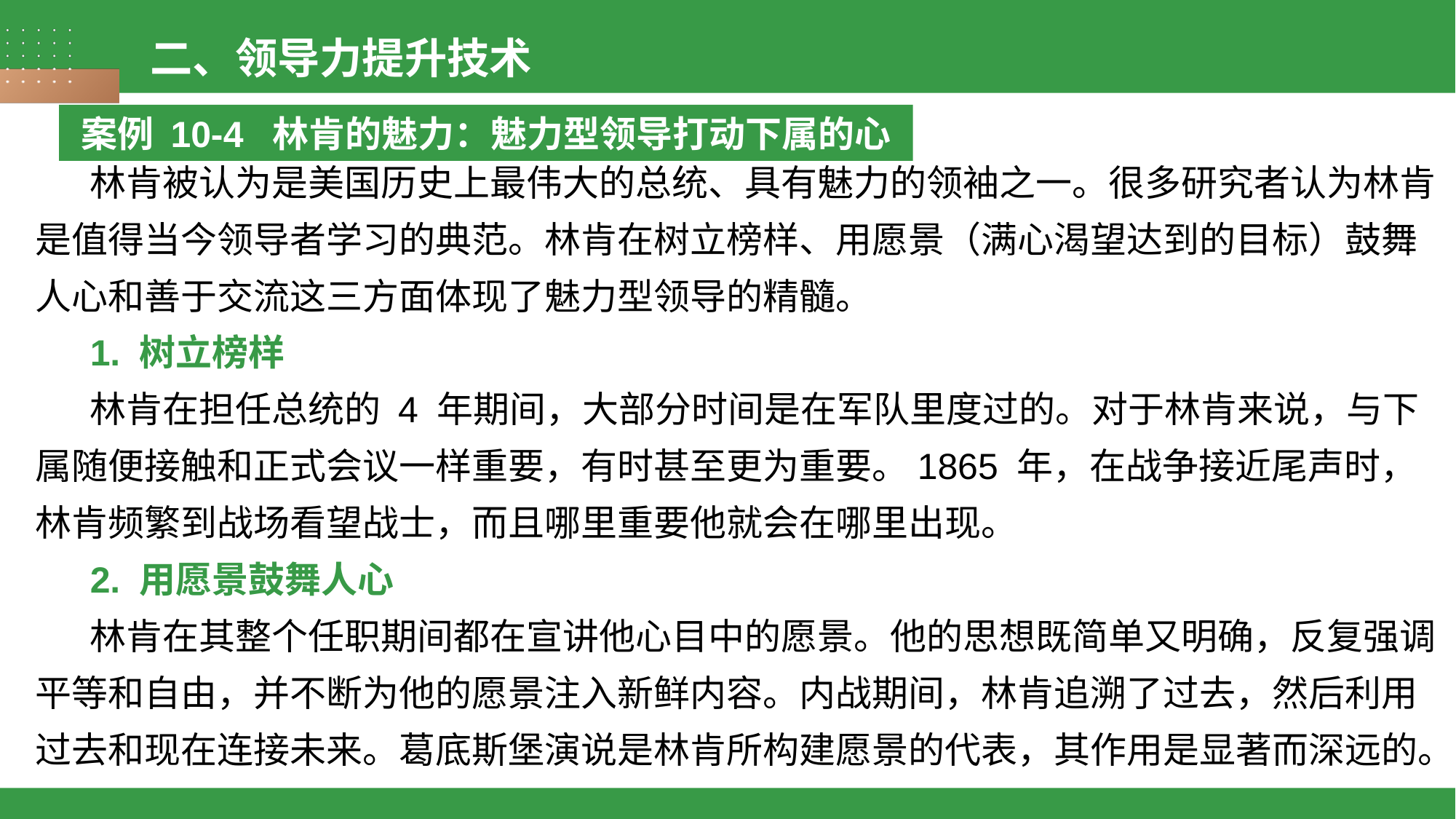

二、领导力提升技术
案例 10-4  林肯的魅力：魅力型领导打动下属的心
林肯被认为是美国历史上最伟大的总统、具有魅力的领袖之一。很多研究者认为林肯是值得当今领导者学习的典范。林肯在树立榜样、用愿景（满心渴望达到的目标）鼓舞人心和善于交流这三方面体现了魅力型领导的精髓。
1. 树立榜样
林肯在担任总统的 4 年期间，大部分时间是在军队里度过的。对于林肯来说，与下属随便接触和正式会议一样重要，有时甚至更为重要。1865 年，在战争接近尾声时，林肯频繁到战场看望战士，而且哪里重要他就会在哪里出现。
2. 用愿景鼓舞人心
林肯在其整个任职期间都在宣讲他心目中的愿景。他的思想既简单又明确，反复强调平等和自由，并不断为他的愿景注入新鲜内容。内战期间，林肯追溯了过去，然后利用过去和现在连接未来。葛底斯堡演说是林肯所构建愿景的代表，其作用是显著而深远的。